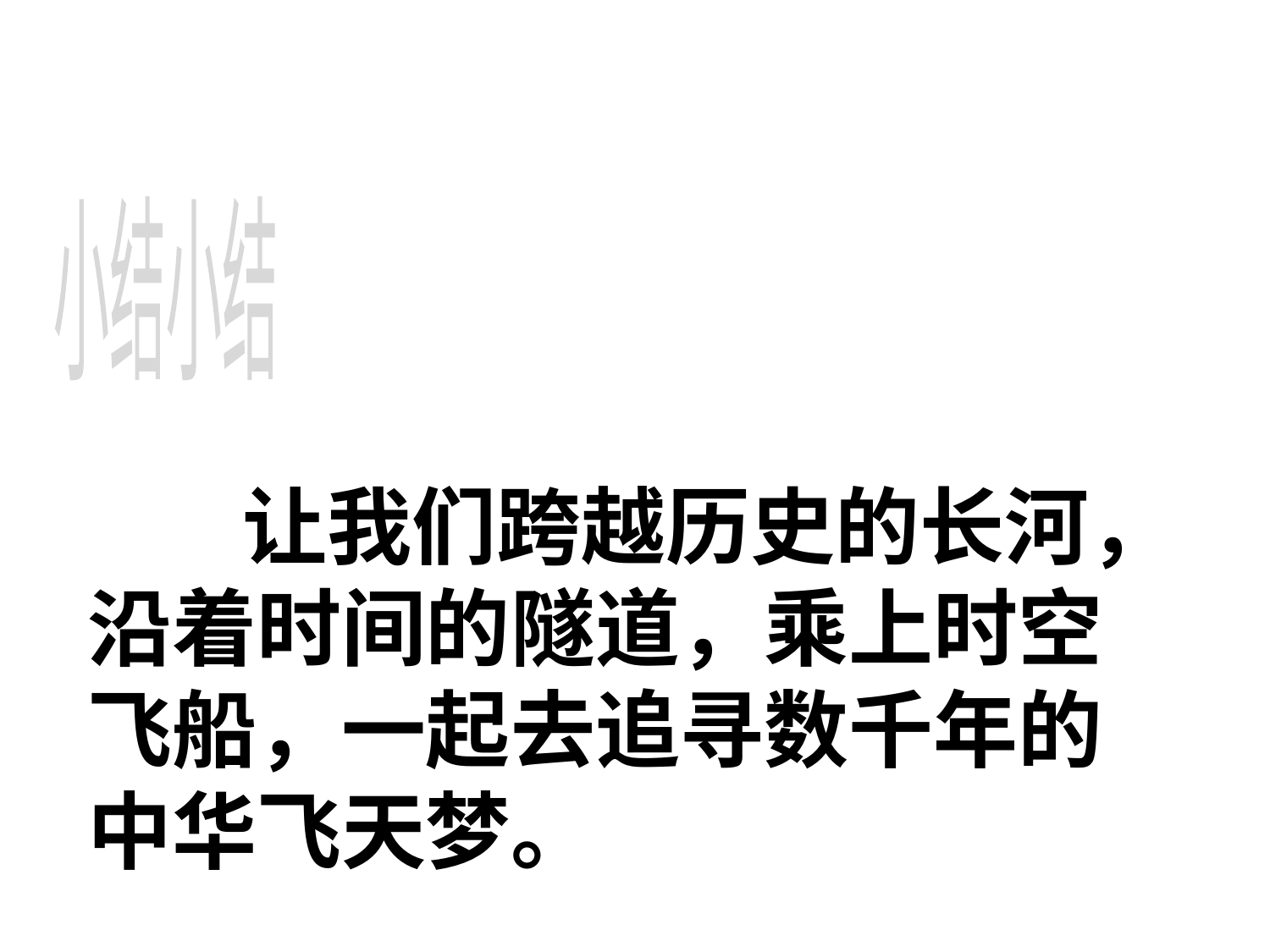

小结小结
       让我们跨越历史的长河，沿着时间的隧道，乘上时空飞船，一起去追寻数千年的中华飞天梦。